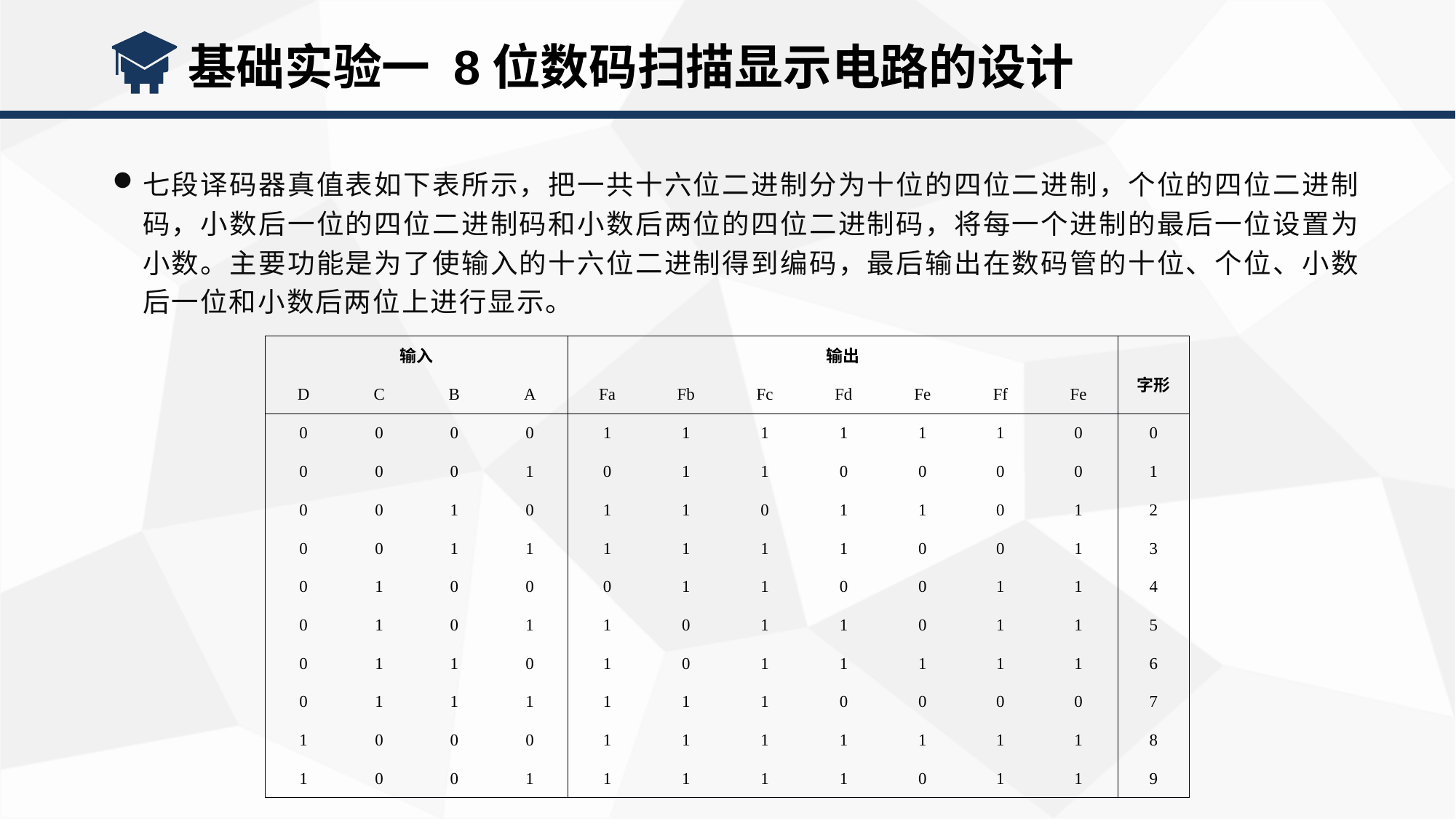

基础实验一 8位数码扫描显示电路的设计

七段译码器真值表如下表所示，把一共十六位二进制分为十位的四位二进制，个位的四位二进制码，小数后一位的四位二进制码和小数后两位的四位二进制码，将每一个进制的最后一位设置为小数。主要功能是为了使输入的十六位二进制得到编码，最后输出在数码管的十位、个位、小数后一位和小数后两位上进行显示。
| 输入 |  |  |  | 输出 |  |  |  |  |  |  | 字形 |
| --- | --- | --- | --- | --- | --- | --- | --- | --- | --- | --- | --- |
| D | C | B | A | Fa | Fb | Fc | Fd | Fe | Ff | Fe |  |
| 0 | 0 | 0 | 0 | 1 | 1 | 1 | 1 | 1 | 1 | 0 | 0 |
| 0 | 0 | 0 | 1 | 0 | 1 | 1 | 0 | 0 | 0 | 0 | 1 |
| 0 | 0 | 1 | 0 | 1 | 1 | 0 | 1 | 1 | 0 | 1 | 2 |
| 0 | 0 | 1 | 1 | 1 | 1 | 1 | 1 | 0 | 0 | 1 | 3 |
| 0 | 1 | 0 | 0 | 0 | 1 | 1 | 0 | 0 | 1 | 1 | 4 |
| 0 | 1 | 0 | 1 | 1 | 0 | 1 | 1 | 0 | 1 | 1 | 5 |
| 0 | 1 | 1 | 0 | 1 | 0 | 1 | 1 | 1 | 1 | 1 | 6 |
| 0 | 1 | 1 | 1 | 1 | 1 | 1 | 0 | 0 | 0 | 0 | 7 |
| 1 | 0 | 0 | 0 | 1 | 1 | 1 | 1 | 1 | 1 | 1 | 8 |
| 1 | 0 | 0 | 1 | 1 | 1 | 1 | 1 | 0 | 1 | 1 | 9 |